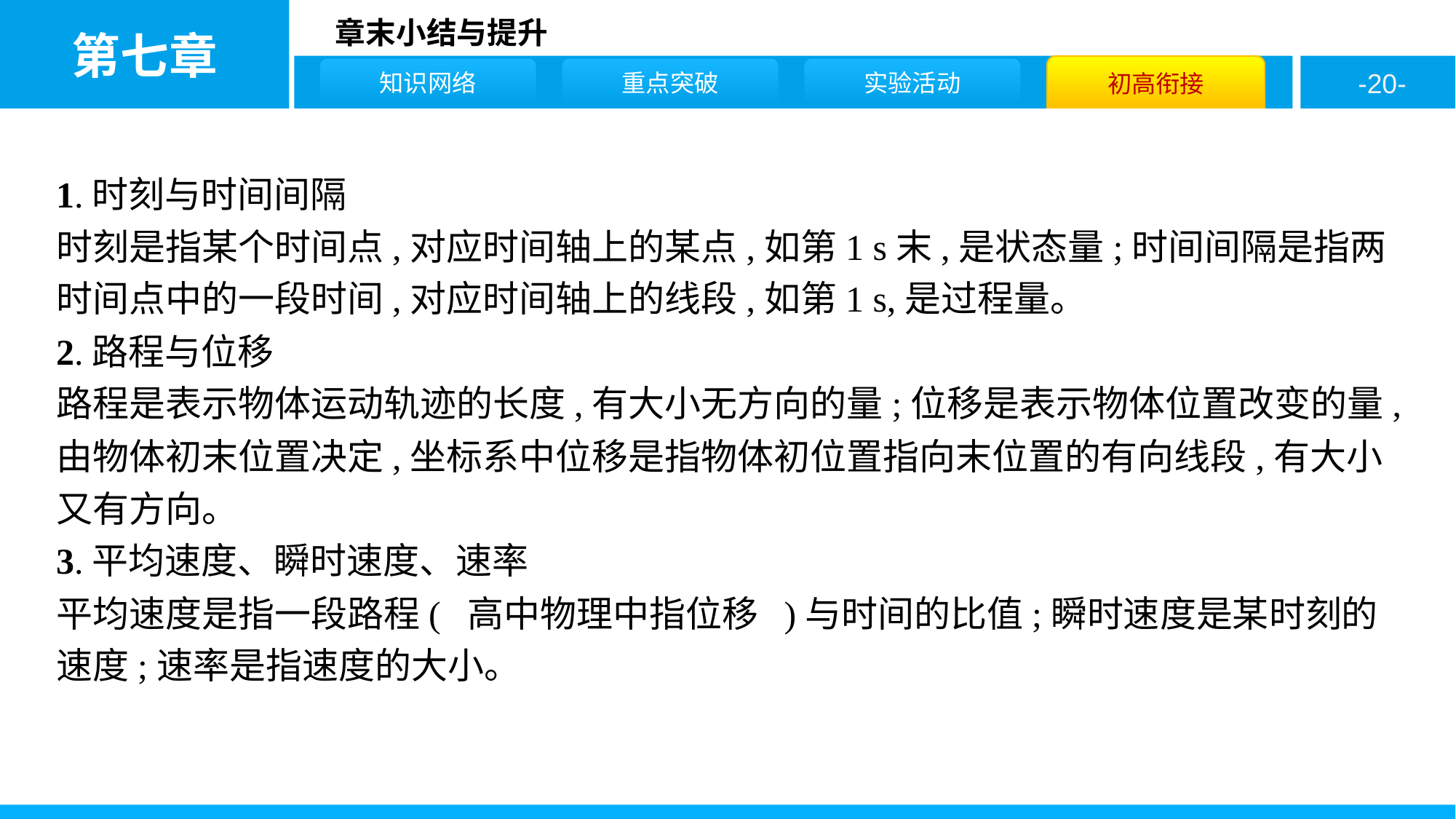

1.时刻与时间间隔
时刻是指某个时间点,对应时间轴上的某点,如第1 s末,是状态量;时间间隔是指两时间点中的一段时间,对应时间轴上的线段,如第1 s,是过程量。
2.路程与位移
路程是表示物体运动轨迹的长度,有大小无方向的量;位移是表示物体位置改变的量,由物体初末位置决定,坐标系中位移是指物体初位置指向末位置的有向线段,有大小又有方向。
3.平均速度、瞬时速度、速率
平均速度是指一段路程(  高中物理中指位移  )与时间的比值;瞬时速度是某时刻的速度;速率是指速度的大小。